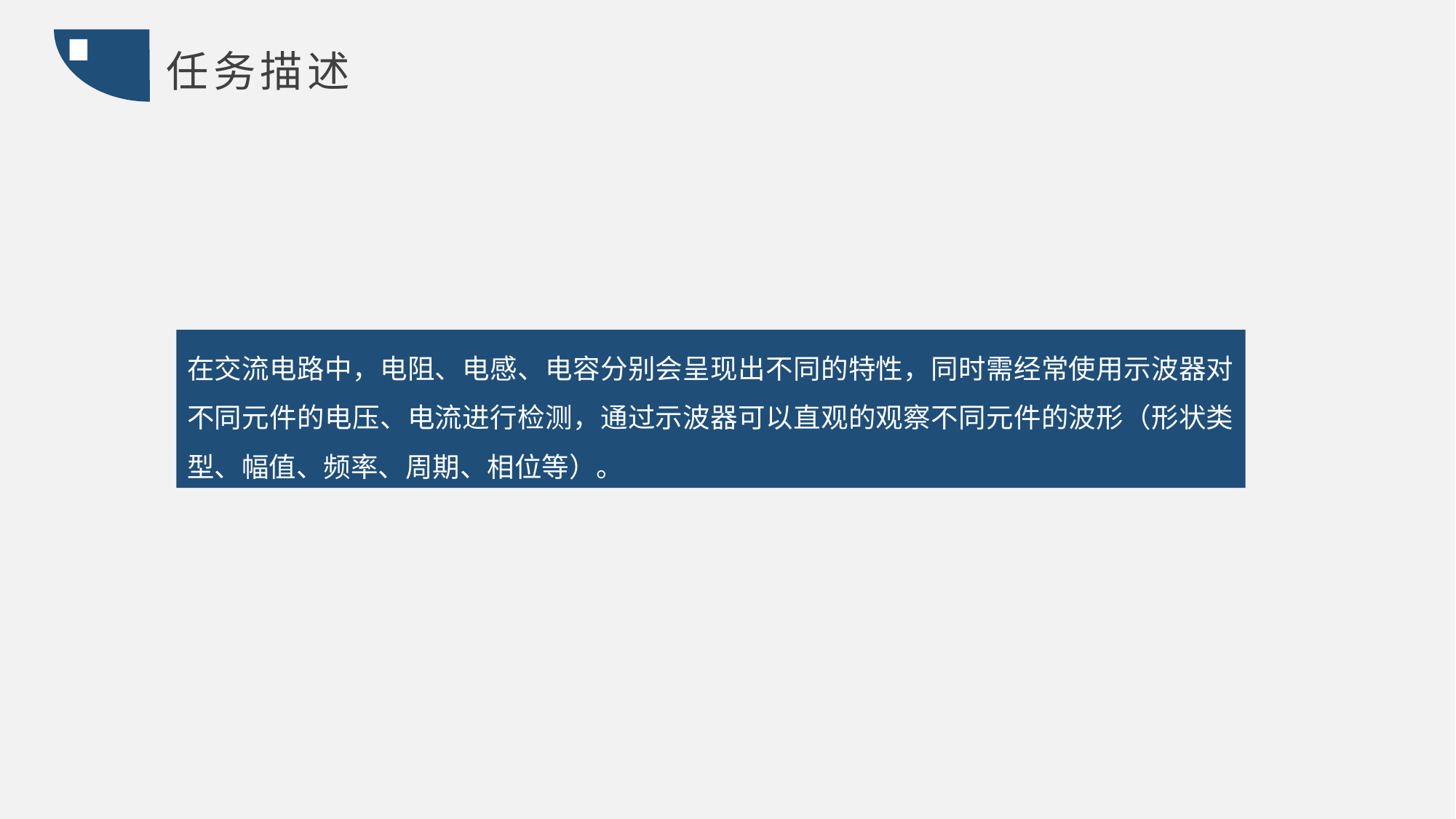

任务描述
在交流电路中，电阻、电感、电容分别会呈现出不同的特性，同时需经常使用示波器对不同元件的电压、电流进行检测，通过示波器可以直观的观察不同元件的波形（形状类型、幅值、频率、周期、相位等）。